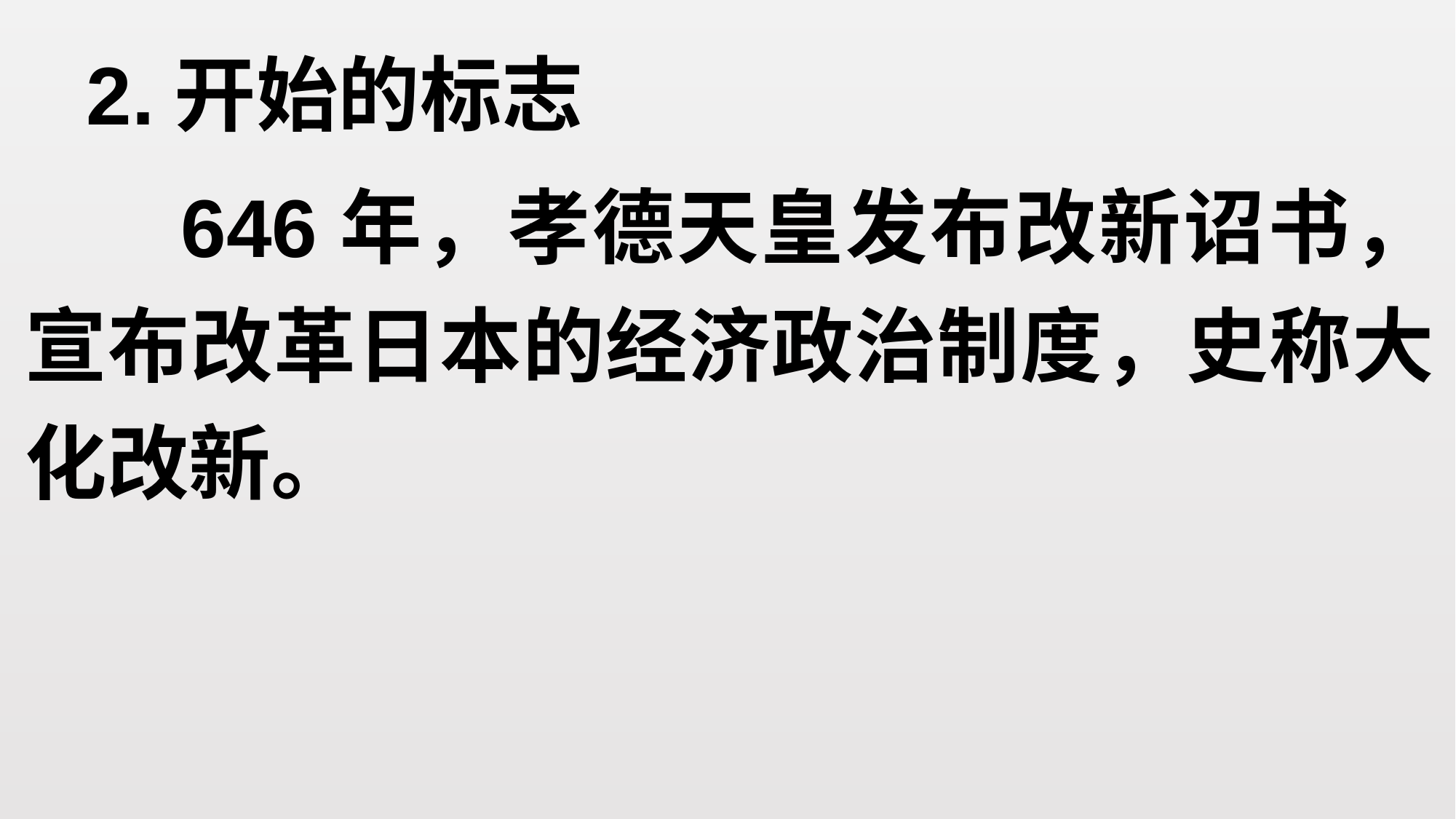

2.开始的标志
    646年，孝德天皇发布改新诏书，宣布改革日本的经济政治制度，史称大化改新。